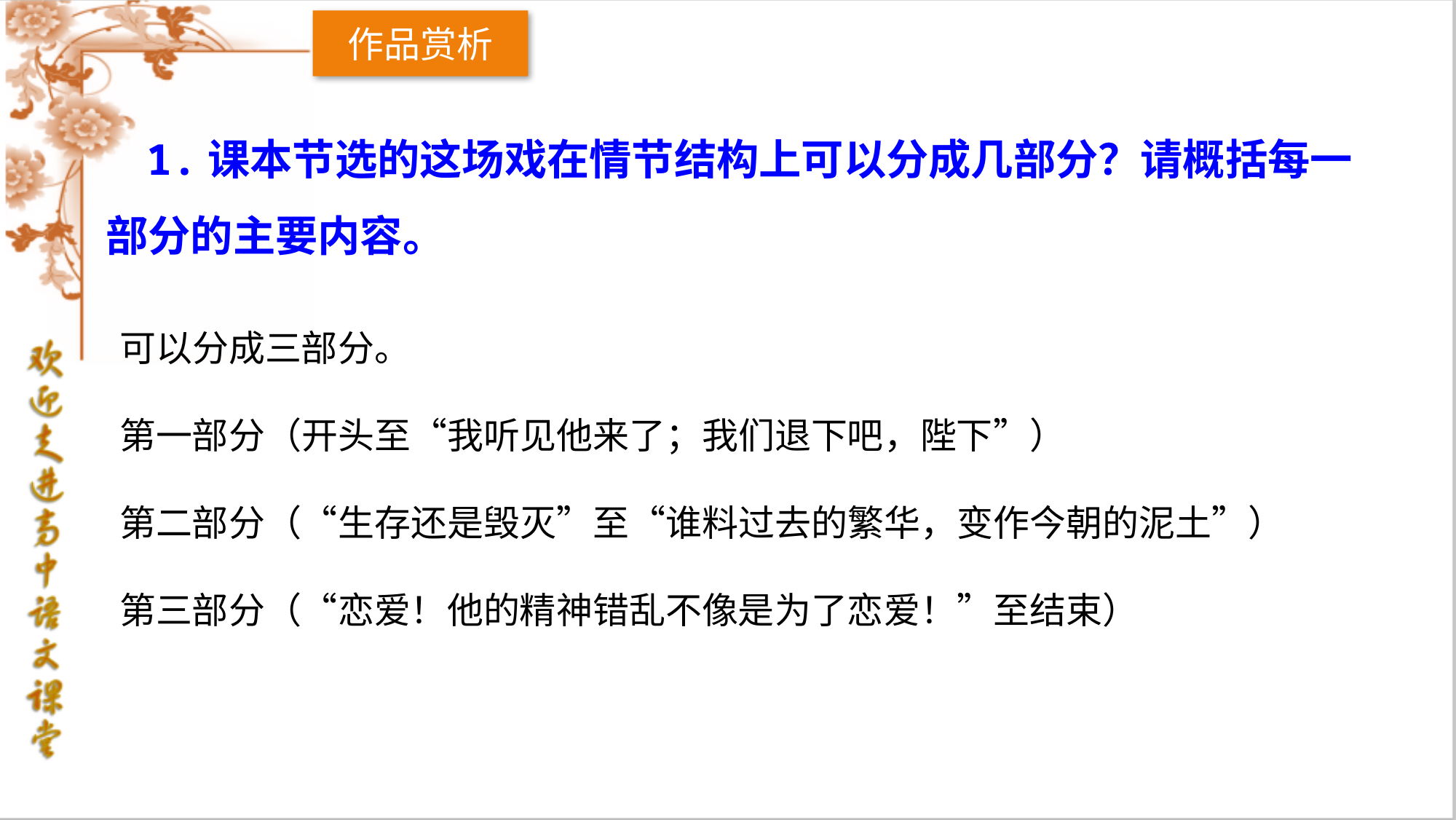

作品赏析
    1.课本节选的这场戏在情节结构上可以分成几部分？请概括每一部分的主要内容。
可以分成三部分。
第一部分（开头至“我听见他来了；我们退下吧，陛下”）
第二部分（“生存还是毁灭”至“谁料过去的繁华，变作今朝的泥土”）
第三部分（“恋爱！他的精神错乱不像是为了恋爱！”至结束）